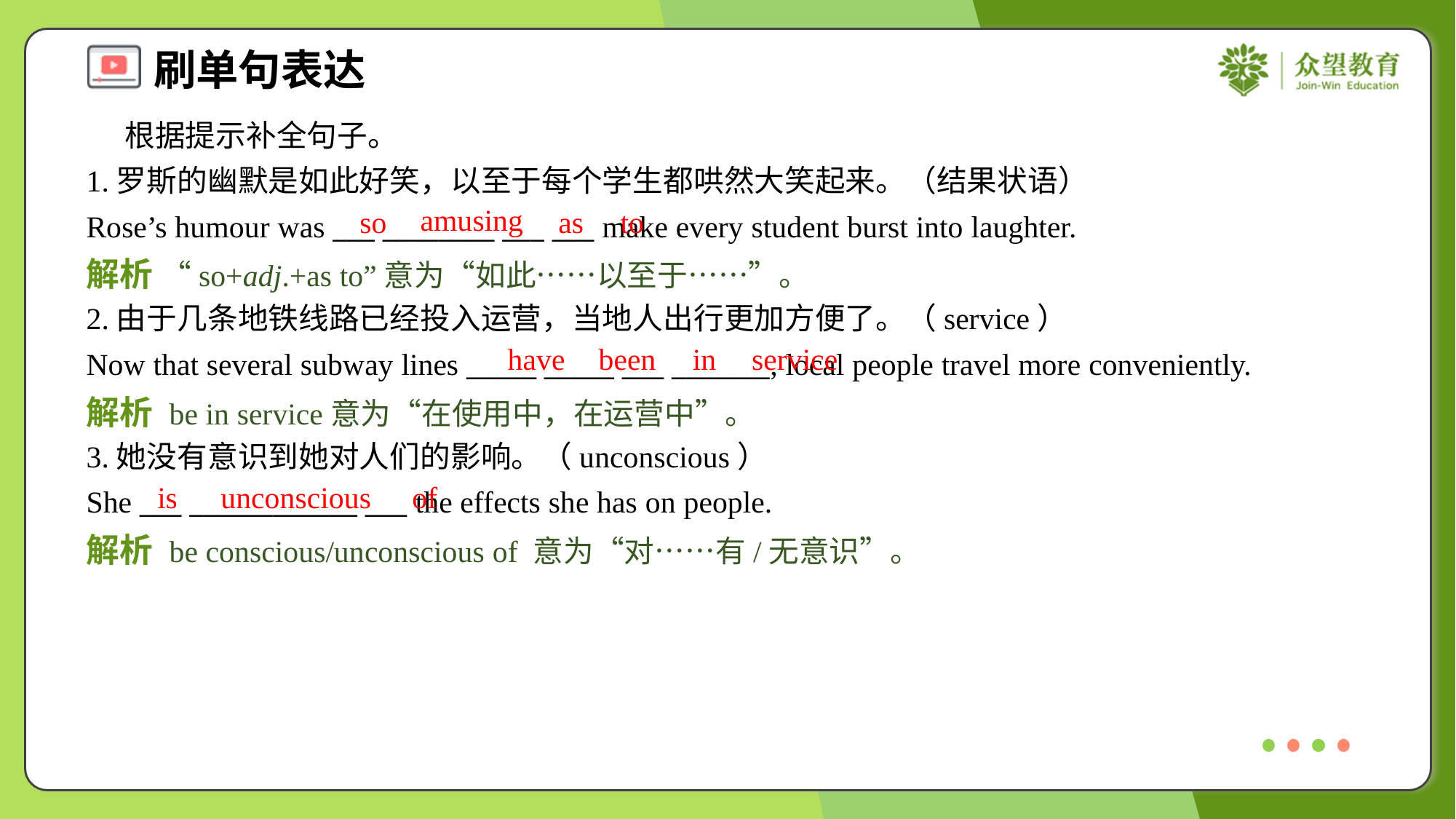

根据提示补全句子。
1.罗斯的幽默是如此好笑，以至于每个学生都哄然大笑起来。（结果状语）
Rose’s humour was ___ ________ ___ ___ make every student burst into laughter.
amusing
so
as
to
解析 “so+adj.+as to”意为“如此……以至于……”。
2.由于几条地铁线路已经投入运营，当地人出行更加方便了。（service）
Now that several subway lines _____ _____ ___ _______, local people travel more conveniently.
have
been
in
service
解析 be in service意为“在使用中，在运营中”。
3.她没有意识到她对人们的影响。（unconscious）
She ___ ____________ ___ the effects she has on people.
is
unconscious
of
解析 be conscious/unconscious of 意为“对……有/无意识”。